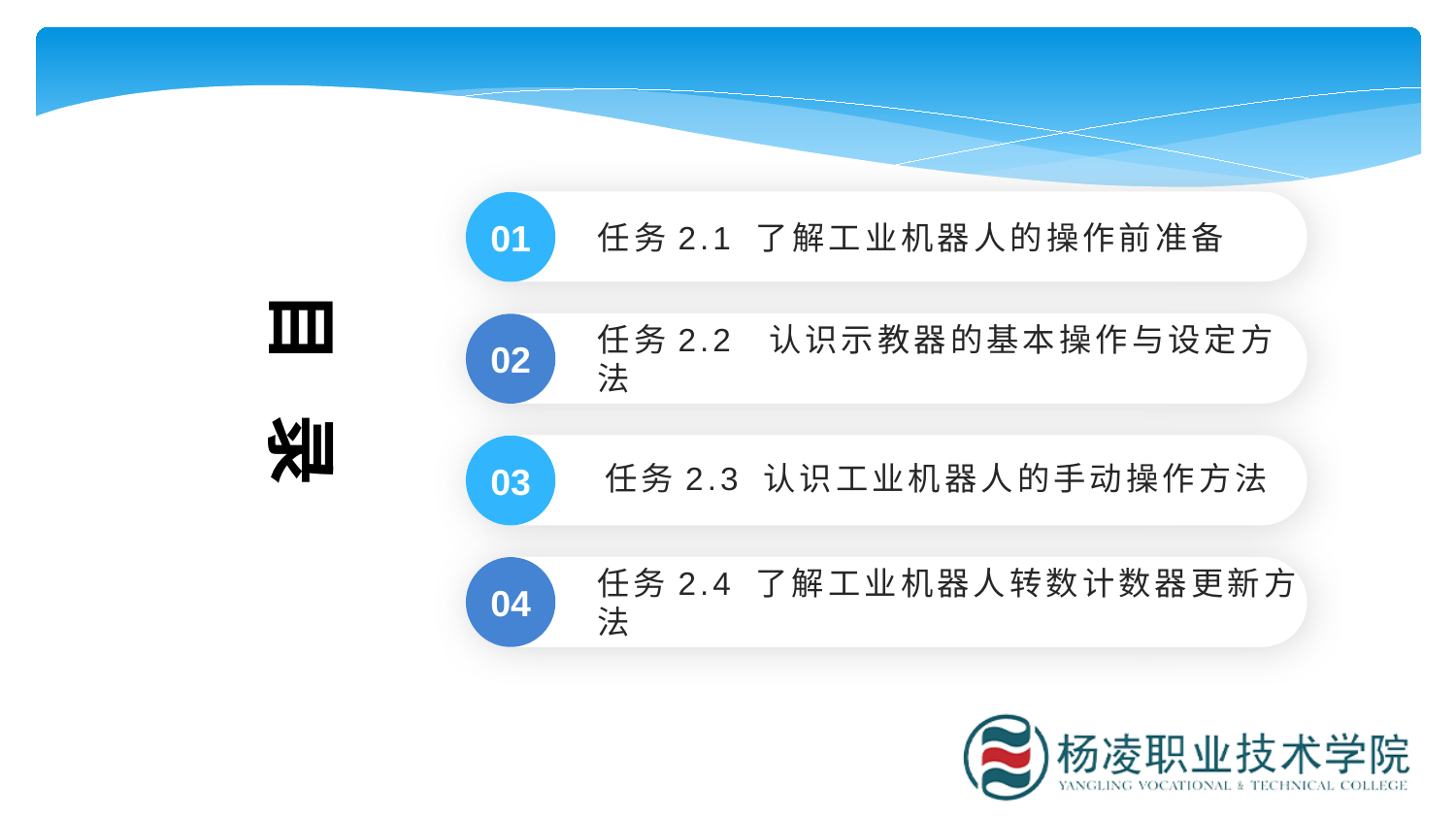

任务2.1 了解工业机器人的操作前准备
01
目   录
任务2.2  认识示教器的基本操作与设定方法

02
任务2.3 认识工业机器人的手动操作方法

03

04
任务2.4 了解工业机器人转数计数器更新方法